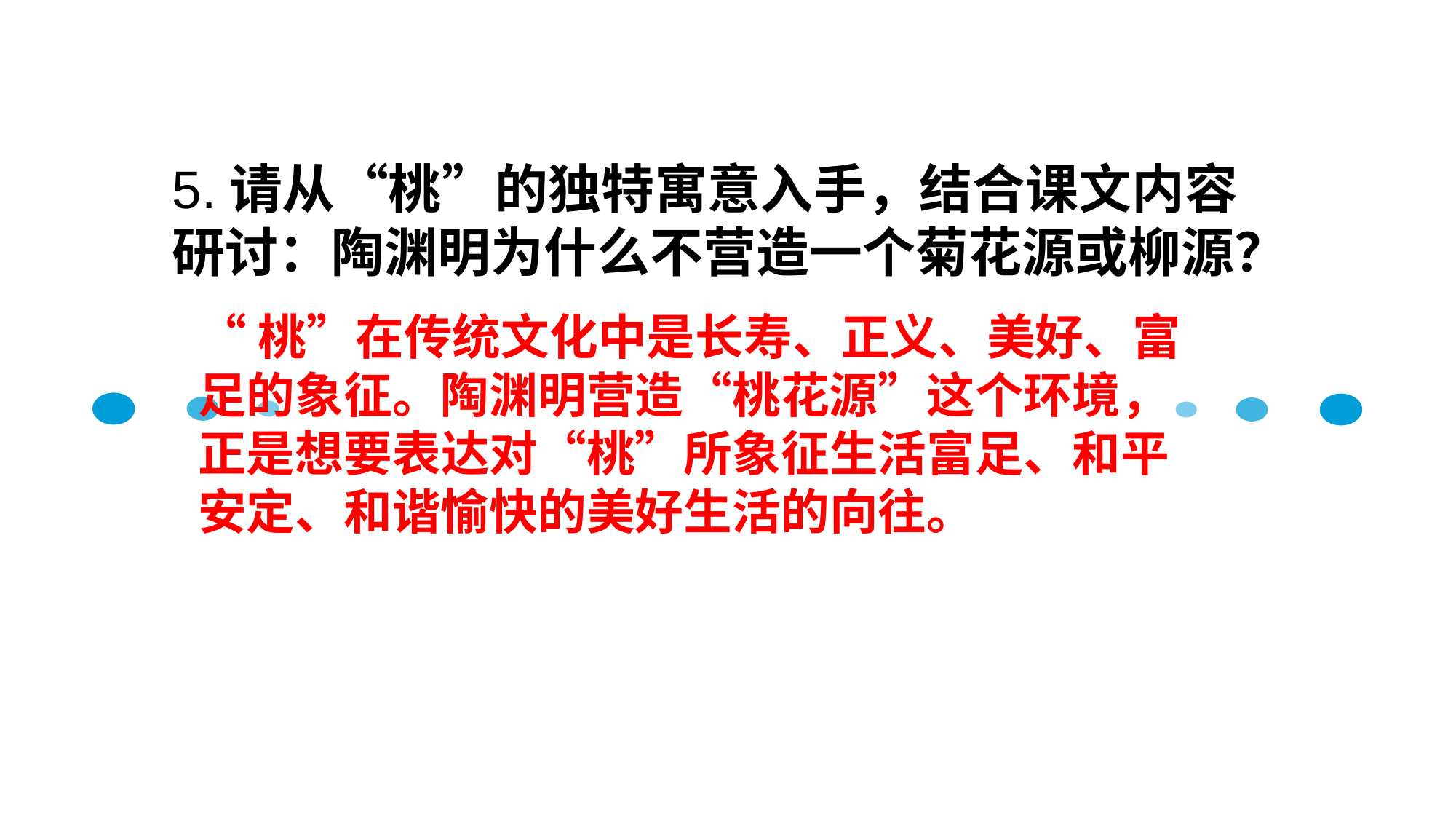

5.请从“桃”的独特寓意入手，结合课文内容研讨：陶渊明为什么不营造一个菊花源或柳源？

“桃”在传统文化中是长寿、正义、美好、富足的象征。陶渊明营造“桃花源”这个环境，正是想要表达对“桃”所象征生活富足、和平安定、和谐愉快的美好生活的向往。